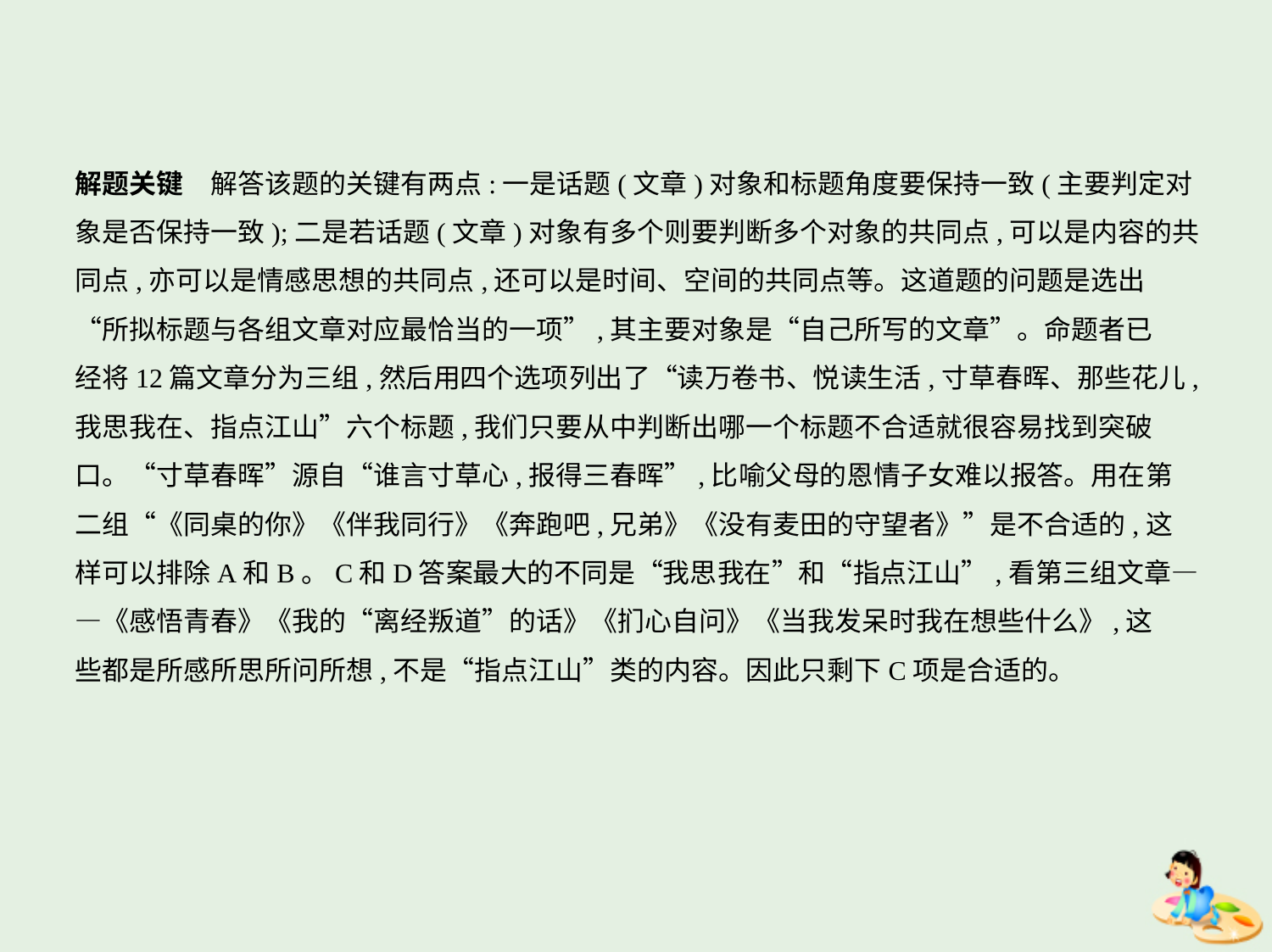

解题关键　解答该题的关键有两点:一是话题(文章)对象和标题角度要保持一致(主要判定对
象是否保持一致);二是若话题(文章)对象有多个则要判断多个对象的共同点,可以是内容的共
同点,亦可以是情感思想的共同点,还可以是时间、空间的共同点等。这道题的问题是选出
“所拟标题与各组文章对应最恰当的一项”,其主要对象是“自己所写的文章”。命题者已
经将12篇文章分为三组,然后用四个选项列出了“读万卷书、悦读生活,寸草春晖、那些花儿,
我思我在、指点江山”六个标题,我们只要从中判断出哪一个标题不合适就很容易找到突破
口。“寸草春晖”源自“谁言寸草心,报得三春晖”,比喻父母的恩情子女难以报答。用在第
二组“《同桌的你》《伴我同行》《奔跑吧,兄弟》《没有麦田的守望者》”是不合适的,这
样可以排除A和B。C和D答案最大的不同是“我思我在”和“指点江山”,看第三组文章—
—《感悟青春》《我的“离经叛道”的话》《扪心自问》《当我发呆时我在想些什么》,这
些都是所感所思所问所想,不是“指点江山”类的内容。因此只剩下C项是合适的。